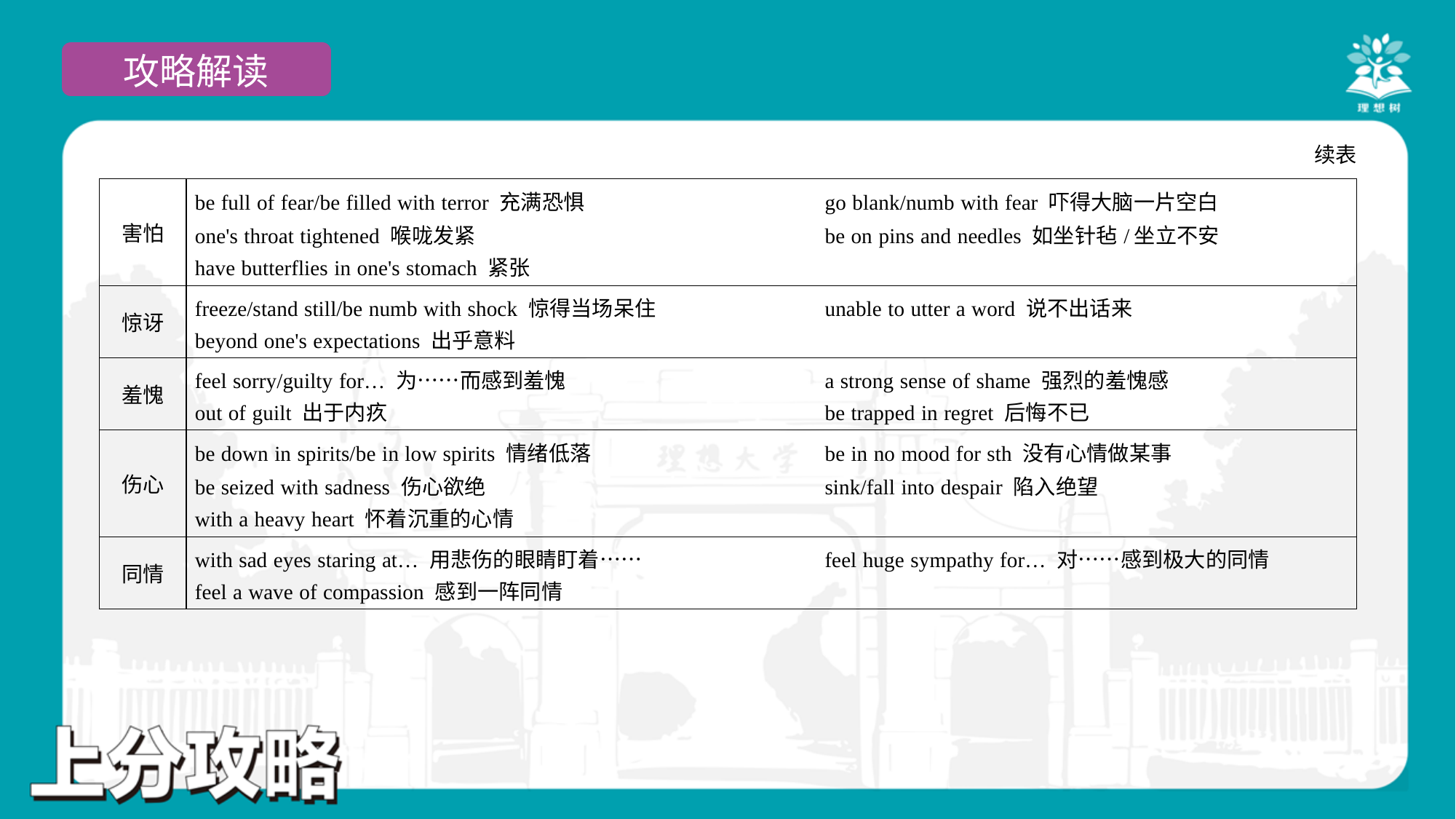

续表
| 害怕 | be full of fear/be filled with terror 充满恐惧 go blank/numb with fear 吓得大脑一片空白 one's throat tightened 喉咙发紧 be on pins and needles 如坐针毡/坐立不安 have butterflies in one's stomach 紧张 |
| --- | --- |
| 惊讶 | freeze/stand still/be numb with shock 惊得当场呆住 unable to utter a word 说不出话来 beyond one's expectations 出乎意料 |
| 羞愧 | feel sorry/guilty for… 为……而感到羞愧 a strong sense of shame 强烈的羞愧感 out of guilt 出于内疚 be trapped in regret 后悔不已 |
| 伤心 | be down in spirits/be in low spirits 情绪低落 be in no mood for sth 没有心情做某事 be seized with sadness 伤心欲绝 sink/fall into despair 陷入绝望 with a heavy heart 怀着沉重的心情 |
| 同情 | with sad eyes staring at… 用悲伤的眼睛盯着…… feel huge sympathy for… 对……感到极大的同情 feel a wave of compassion 感到一阵同情 |